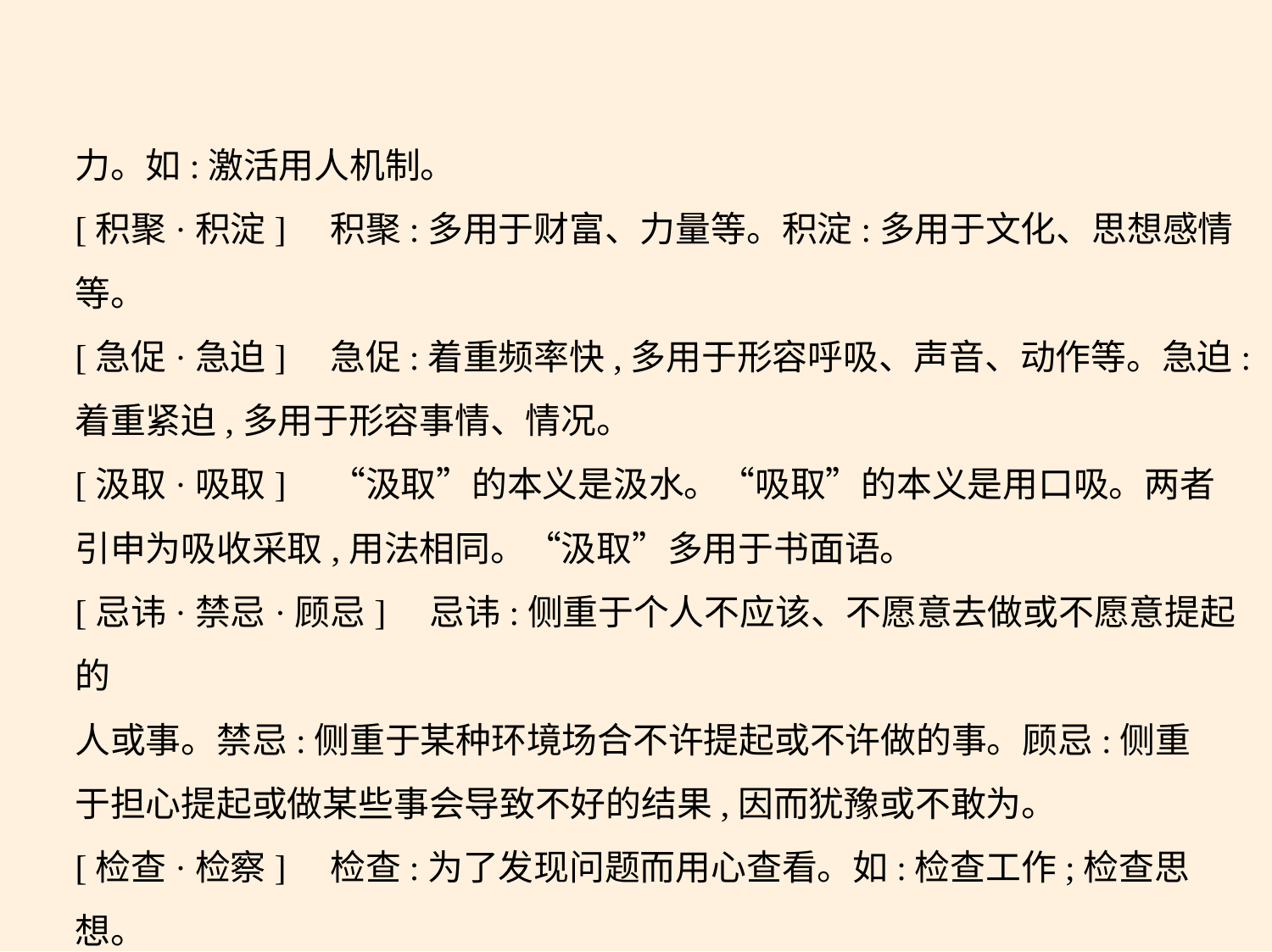

力。如:激活用人机制。
[积聚·积淀]　积聚:多用于财富、力量等。积淀:多用于文化、思想感情
等。
[急促·急迫]　急促:着重频率快,多用于形容呼吸、声音、动作等。急迫:
着重紧迫,多用于形容事情、情况。
[汲取·吸取]　“汲取”的本义是汲水。“吸取”的本义是用口吸。两者
引申为吸收采取,用法相同。“汲取”多用于书面语。
[忌讳·禁忌·顾忌]　忌讳:侧重于个人不应该、不愿意去做或不愿意提起的
人或事。禁忌:侧重于某种环境场合不许提起或不许做的事。顾忌:侧重
于担心提起或做某些事会导致不好的结果,因而犹豫或不敢为。
[检查·检察]　检查:为了发现问题而用心查看。如:检查工作;检查思想。
检察:①检举核查,考察;②特指国家法律监督机关依法定程序进行的法律